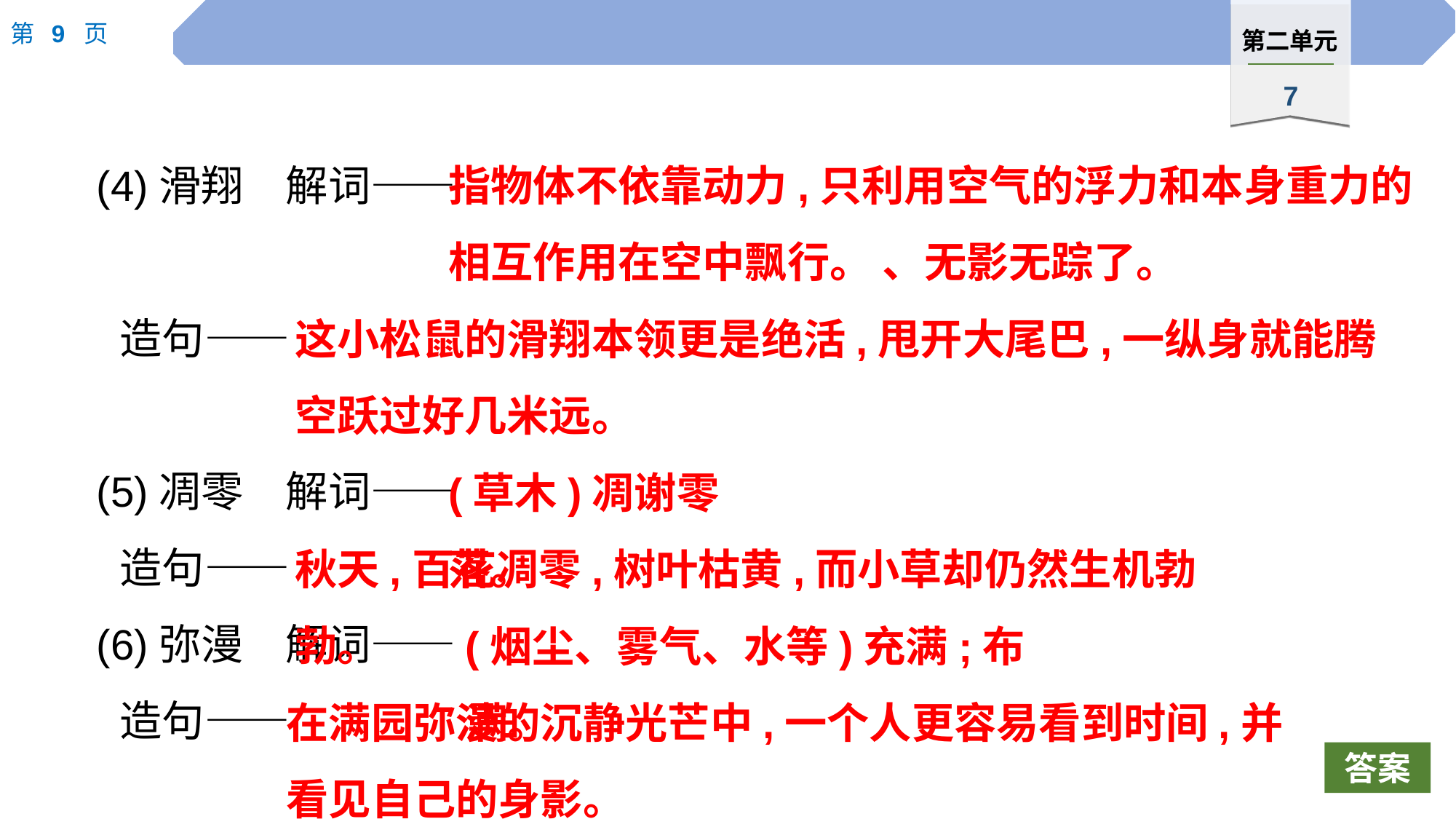

(4)滑翔　解词——

	造句——

(5)凋零　解词——
	造句——
(6)弥漫　解词——
	造句——
指物体不依靠动力,只利用空气的浮力和本身重力的相互作用在空中飘行。 、无影无踪了。
这小松鼠的滑翔本领更是绝活,甩开大尾巴,一纵身就能腾空跃过好几米远。
(草木)凋谢零落。
秋天,百花凋零,树叶枯黄,而小草却仍然生机勃勃。
(烟尘、雾气、水等)充满;布满。
在满园弥漫的沉静光芒中,一个人更容易看到时间,并看见自己的身影。
答案